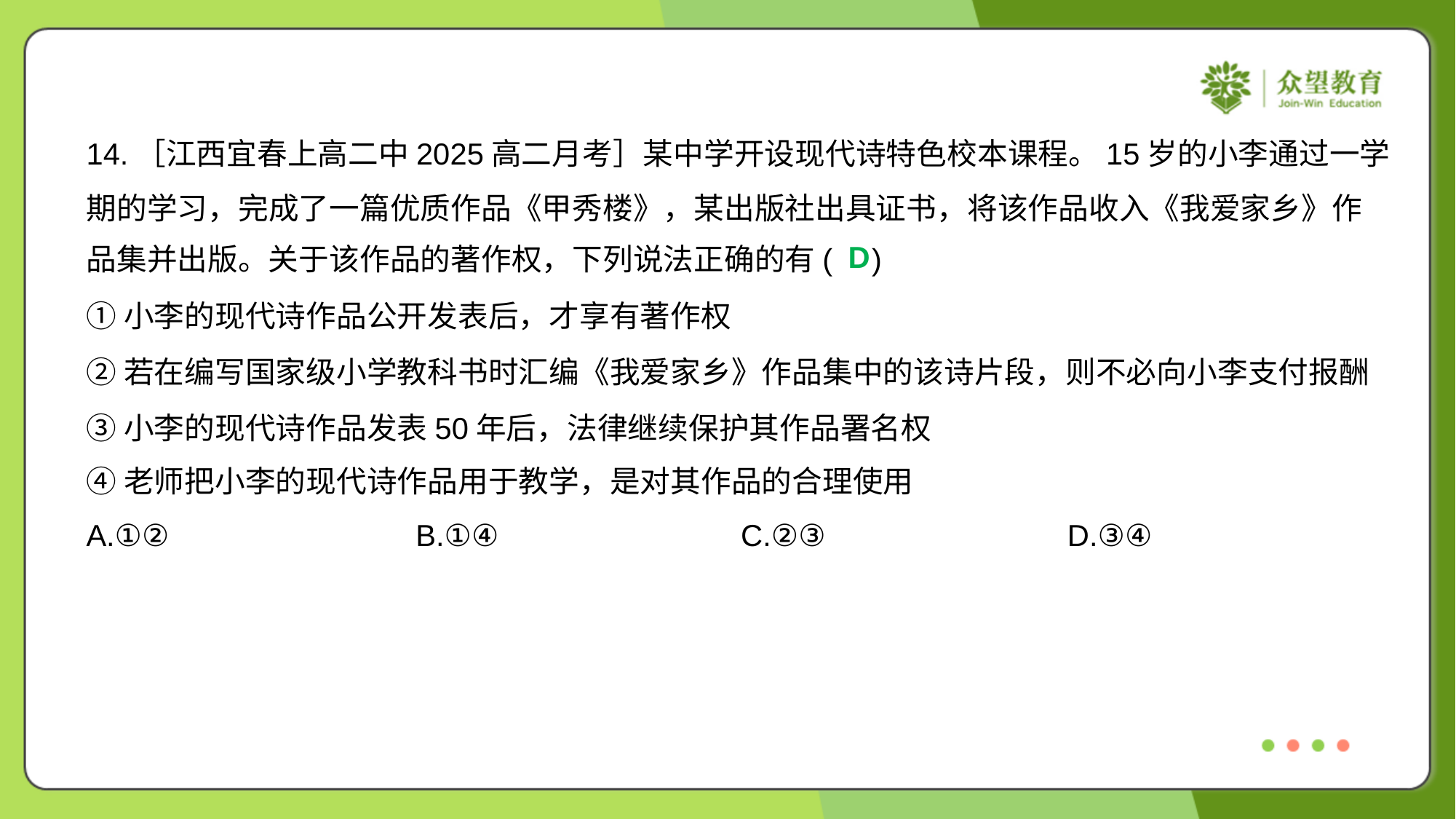

14.［江西宜春上高二中2025高二月考］某中学开设现代诗特色校本课程。15岁的小李通过一学
期的学习，完成了一篇优质作品《甲秀楼》，某出版社出具证书，将该作品收入《我爱家乡》作
品集并出版。关于该作品的著作权，下列说法正确的有(     )
D
①小李的现代诗作品公开发表后，才享有著作权
②若在编写国家级小学教科书时汇编《我爱家乡》作品集中的该诗片段，则不必向小李支付报酬
③小李的现代诗作品发表50年后，法律继续保护其作品署名权
④老师把小李的现代诗作品用于教学，是对其作品的合理使用
A.①②	B.①④	C.②③	D.③④